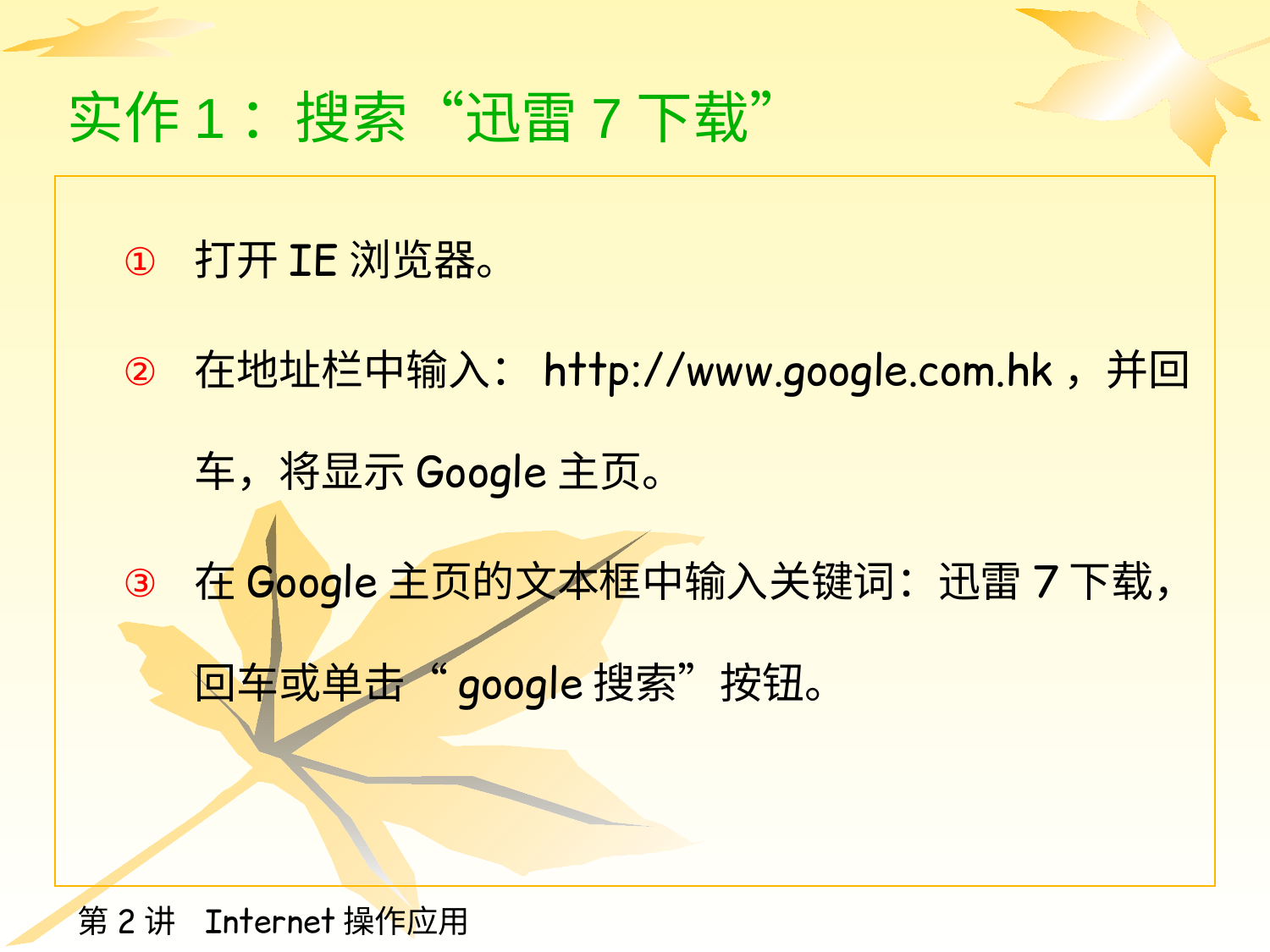

# 实作1：搜索“迅雷7下载”
打开IE浏览器。
在地址栏中输入：http://www.google.com.hk，并回车，将显示Google主页。
在Google主页的文本框中输入关键词：迅雷7下载，回车或单击“google搜索”按钮。